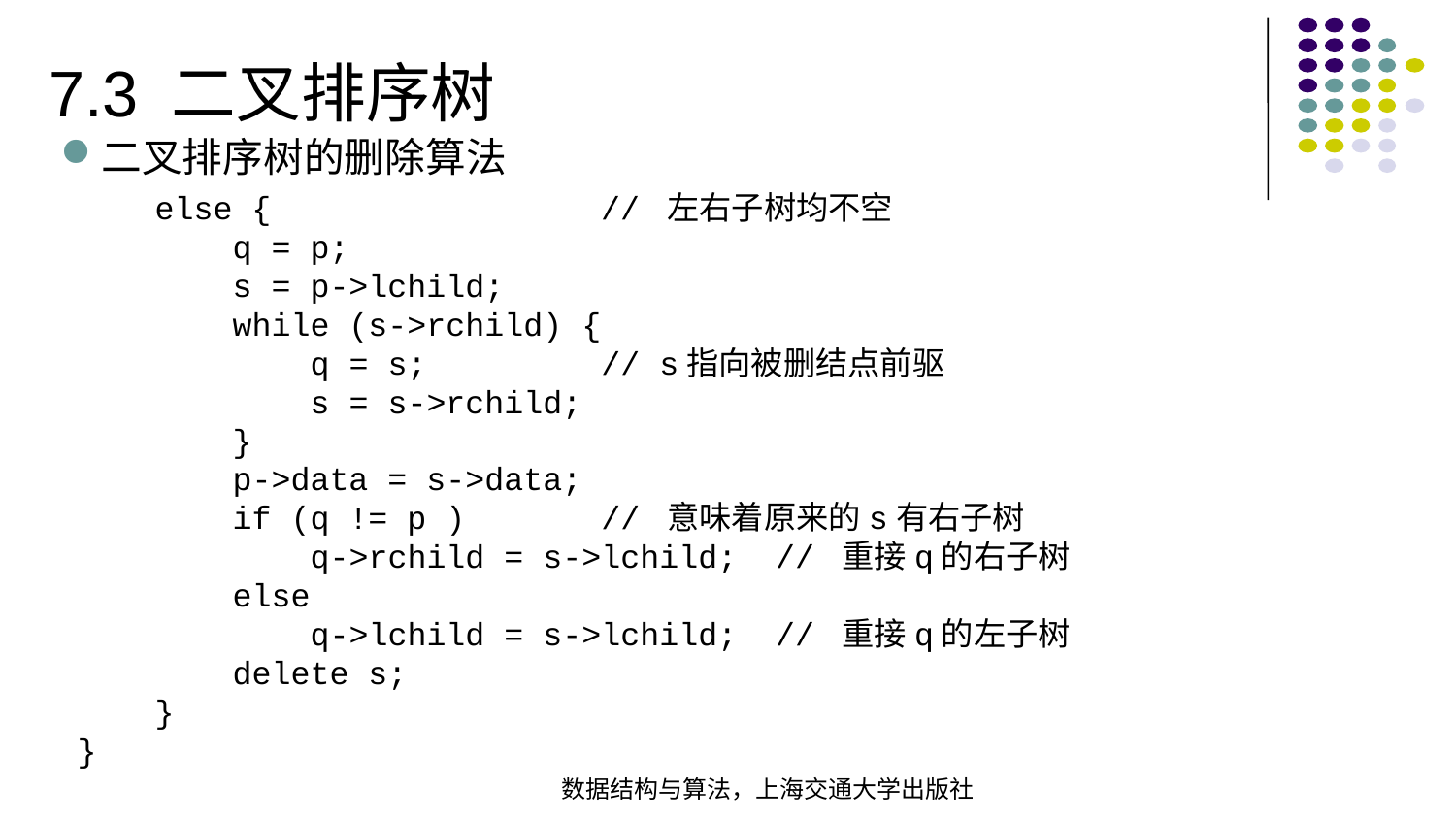

7.3 二叉排序树
二叉排序树的删除算法
    else {                 // 左右子树均不空        q = p;        s = p->lchild;        while (s->rchild) {            q = s;         // s指向被删结点前驱            s = s->rchild;        }        p->data = s->data;        if (q != p )       // 意味着原来的s有右子树            q->rchild = s->lchild;  // 重接q的右子树        else            q->lchild = s->lchild;  // 重接q的左子树        delete s;    }
}